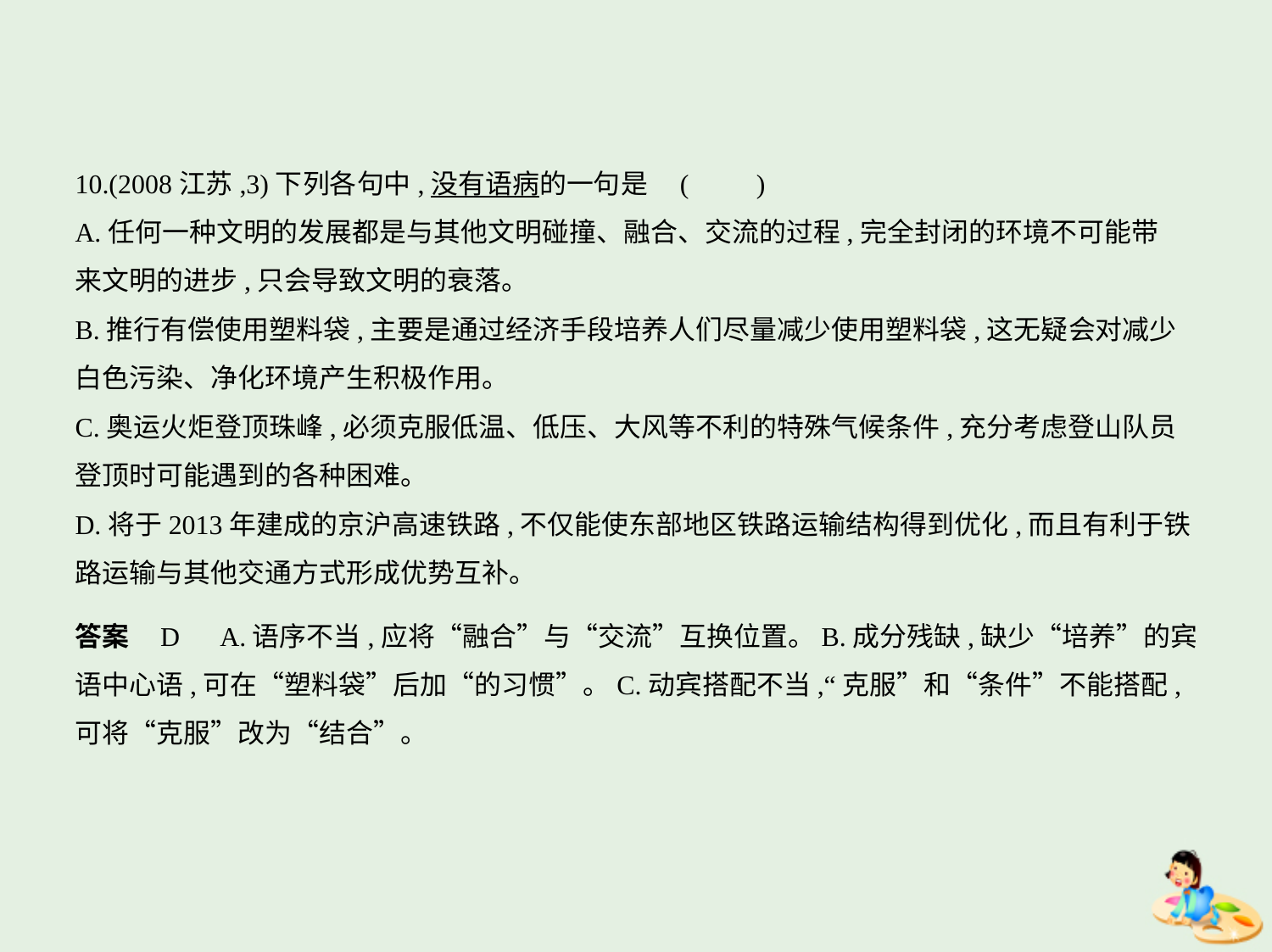

10.(2008江苏,3)下列各句中,没有语病的一句是 (　　)
A.任何一种文明的发展都是与其他文明碰撞、融合、交流的过程,完全封闭的环境不可能带
来文明的进步,只会导致文明的衰落。
B.推行有偿使用塑料袋,主要是通过经济手段培养人们尽量减少使用塑料袋,这无疑会对减少
白色污染、净化环境产生积极作用。
C.奥运火炬登顶珠峰,必须克服低温、低压、大风等不利的特殊气候条件,充分考虑登山队员
登顶时可能遇到的各种困难。
D.将于2013年建成的京沪高速铁路,不仅能使东部地区铁路运输结构得到优化,而且有利于铁
路运输与其他交通方式形成优势互补。
答案    D　A.语序不当,应将“融合”与“交流”互换位置。B.成分残缺,缺少“培养”的宾
语中心语,可在“塑料袋”后加“的习惯”。C.动宾搭配不当,“克服”和“条件”不能搭配,
可将“克服”改为“结合”。